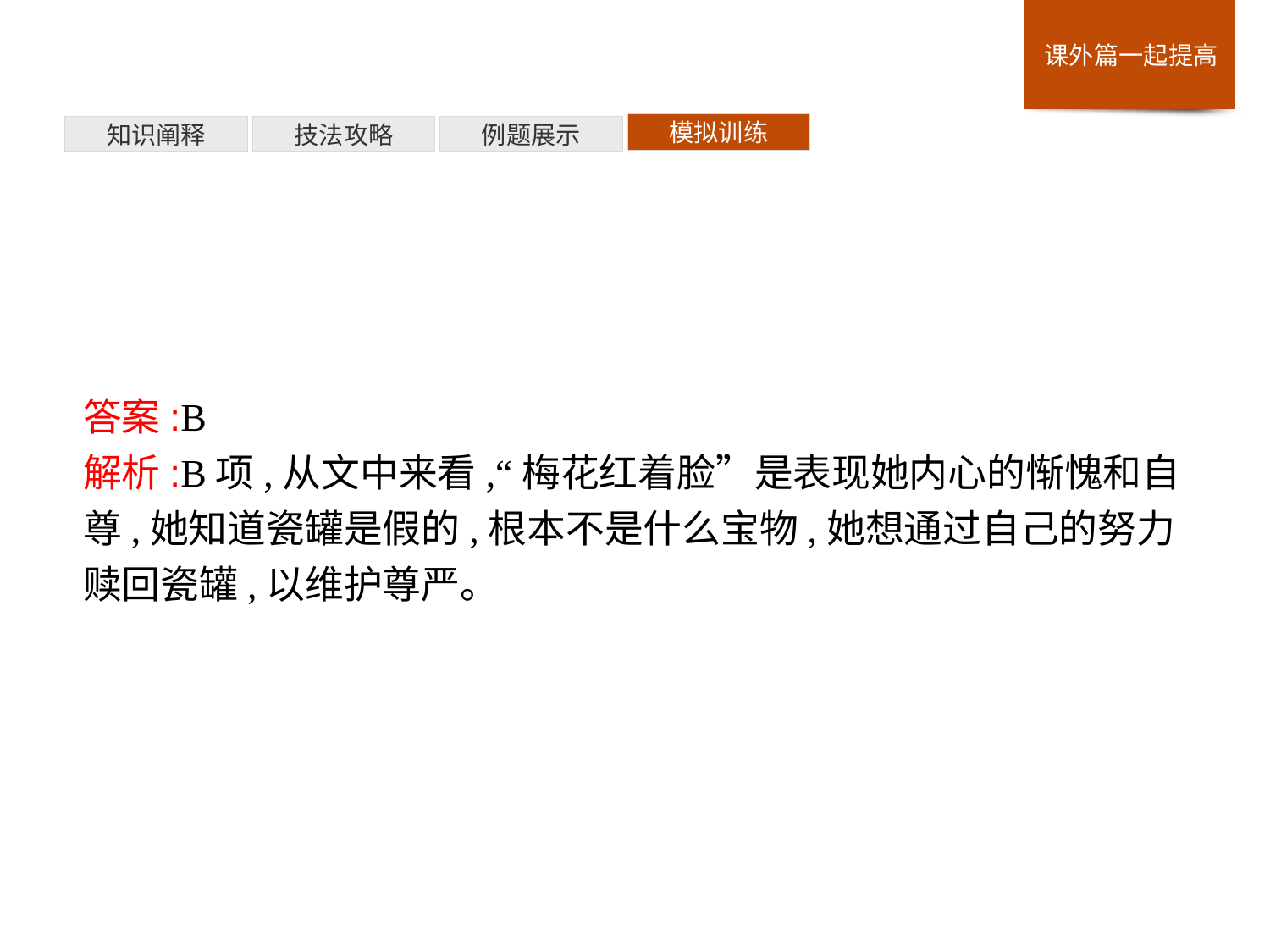

模拟训练
例题展示
技法攻略
知识阐释
答案:B
解析:B项,从文中来看,“梅花红着脸”是表现她内心的惭愧和自尊,她知道瓷罐是假的,根本不是什么宝物,她想通过自己的努力赎回瓷罐,以维护尊严。